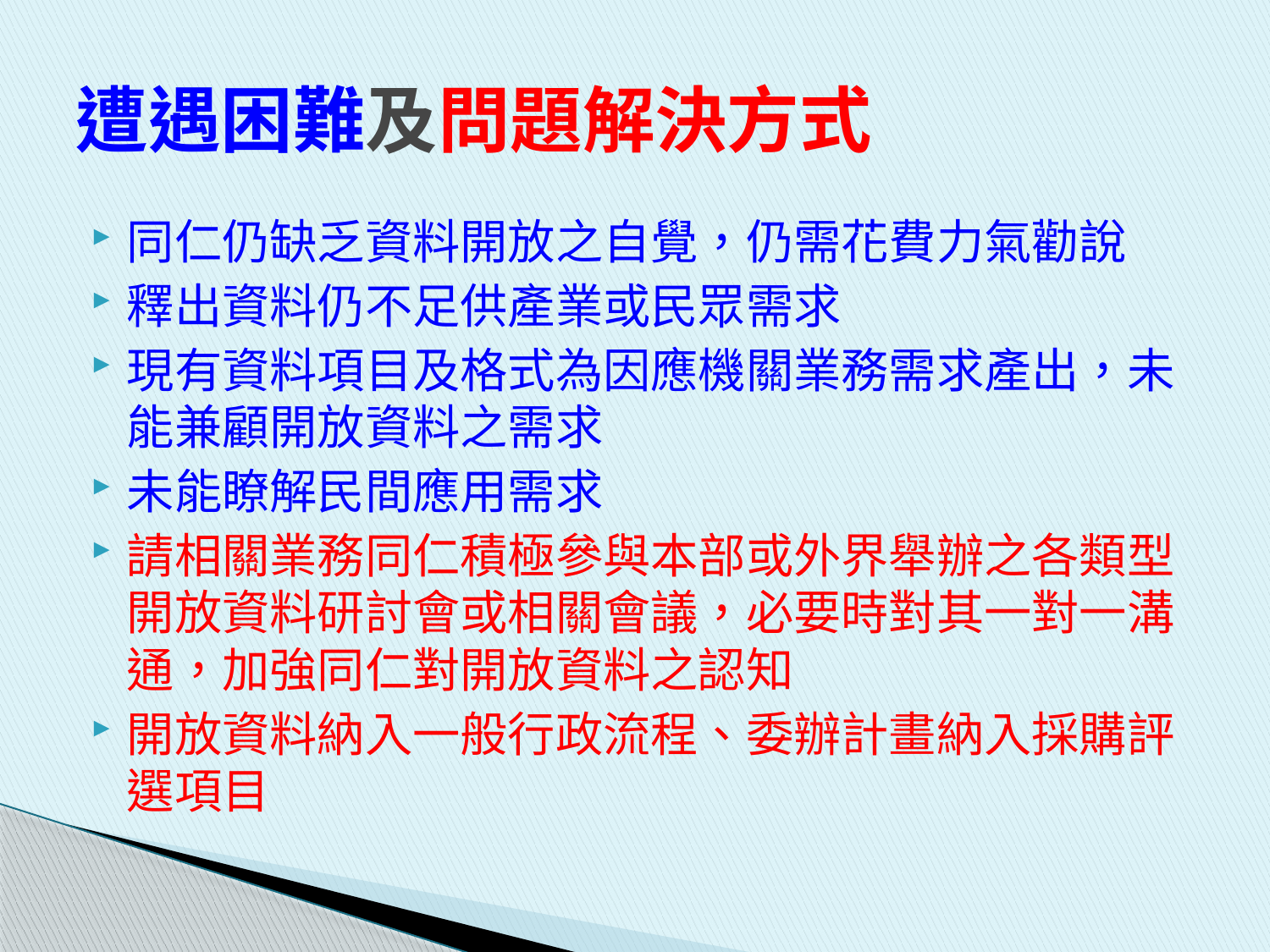

# 遭遇困難及問題解決方式
同仁仍缺乏資料開放之自覺，仍需花費力氣勸說
釋出資料仍不足供產業或民眾需求
現有資料項目及格式為因應機關業務需求產出，未能兼顧開放資料之需求
未能瞭解民間應用需求
請相關業務同仁積極參與本部或外界舉辦之各類型開放資料研討會或相關會議，必要時對其一對一溝通，加強同仁對開放資料之認知
開放資料納入一般行政流程、委辦計畫納入採購評選項目